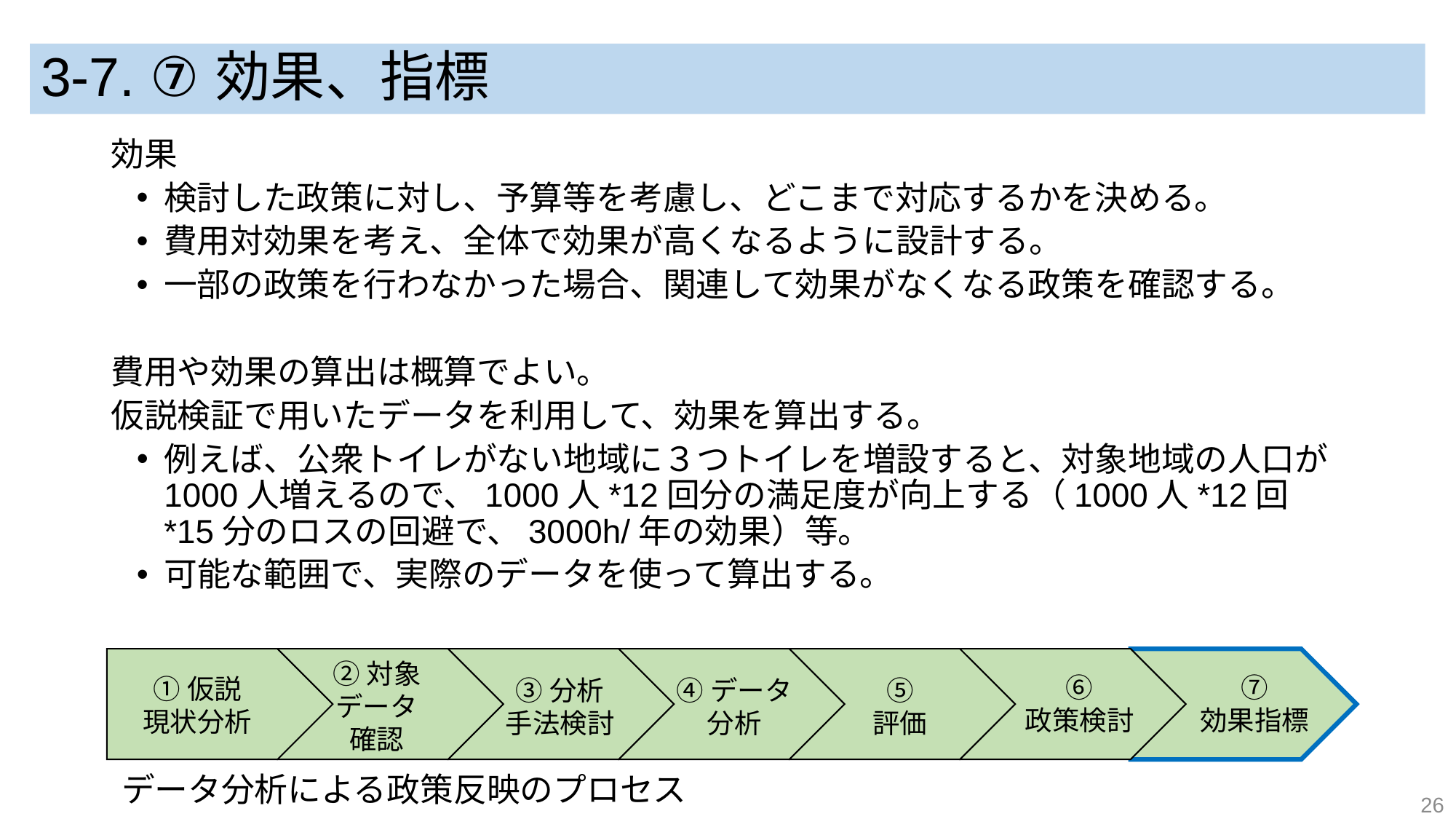

# 3-7. ⑦効果、指標
効果
検討した政策に対し、予算等を考慮し、どこまで対応するかを決める。
費用対効果を考え、全体で効果が高くなるように設計する。
一部の政策を行わなかった場合、関連して効果がなくなる政策を確認する。

費用や効果の算出は概算でよい。
仮説検証で用いたデータを利用して、効果を算出する。
例えば、公衆トイレがない地域に３つトイレを増設すると、対象地域の人口が1000人増えるので、1000人*12回分の満足度が向上する（1000人*12回*15分のロスの回避で、3000h/年の効果）等。
可能な範囲で、実際のデータを使って算出する。

②対象
データ
確認
⑦
効果指標
⑥
政策検討
①仮説
現状分析
⑤
評価
③分析
手法検討
④データ
分析
データ分析による政策反映のプロセス
26